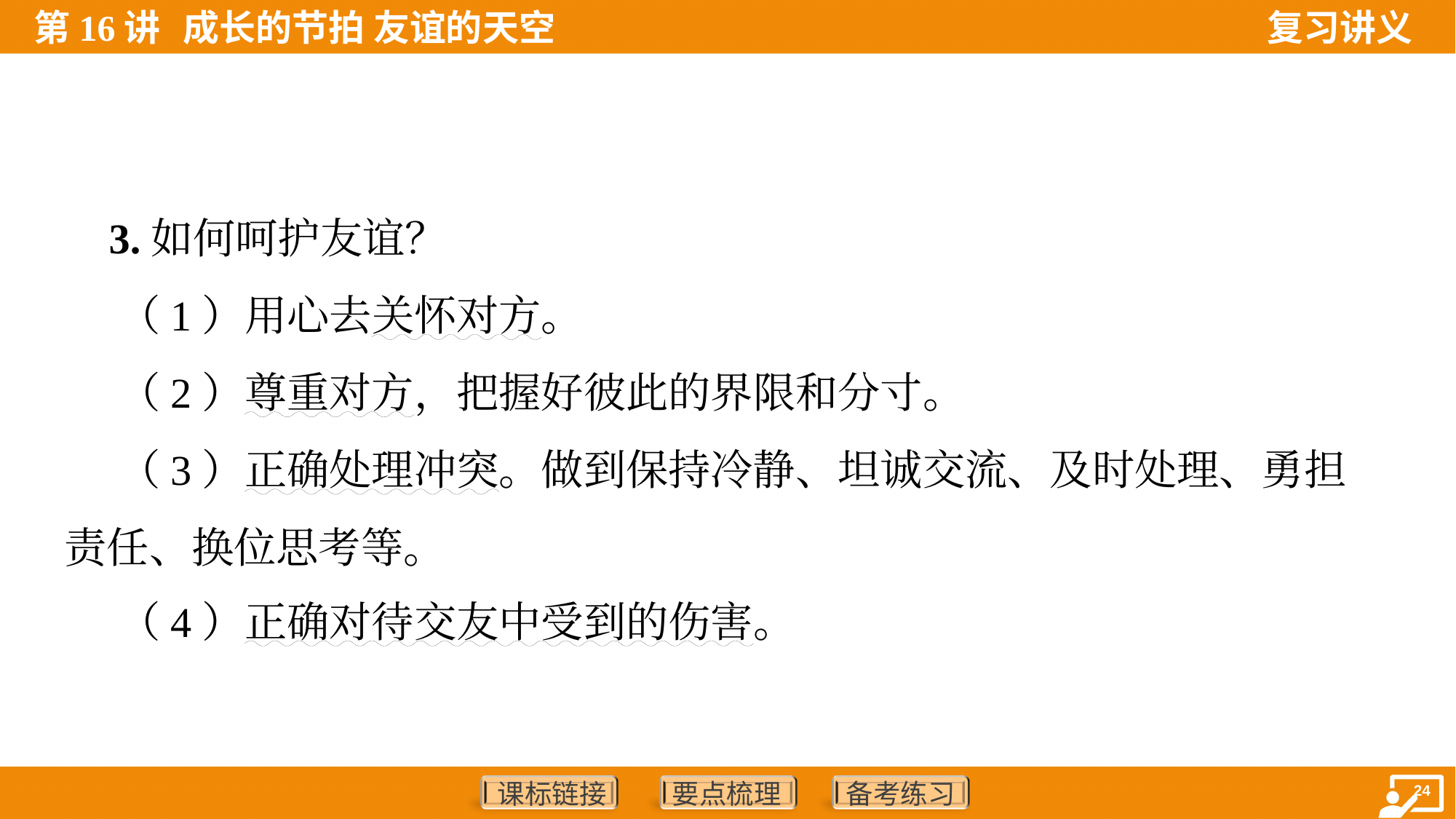

3.如何呵护友谊？
    （1）用心去关怀对方。
    （2）尊重对方，把握好彼此的界限和分寸。
    （3）正确处理冲突。做到保持冷静、坦诚交流、及时处理、勇担
责任、换位思考等。
    （4）正确对待交友中受到的伤害。